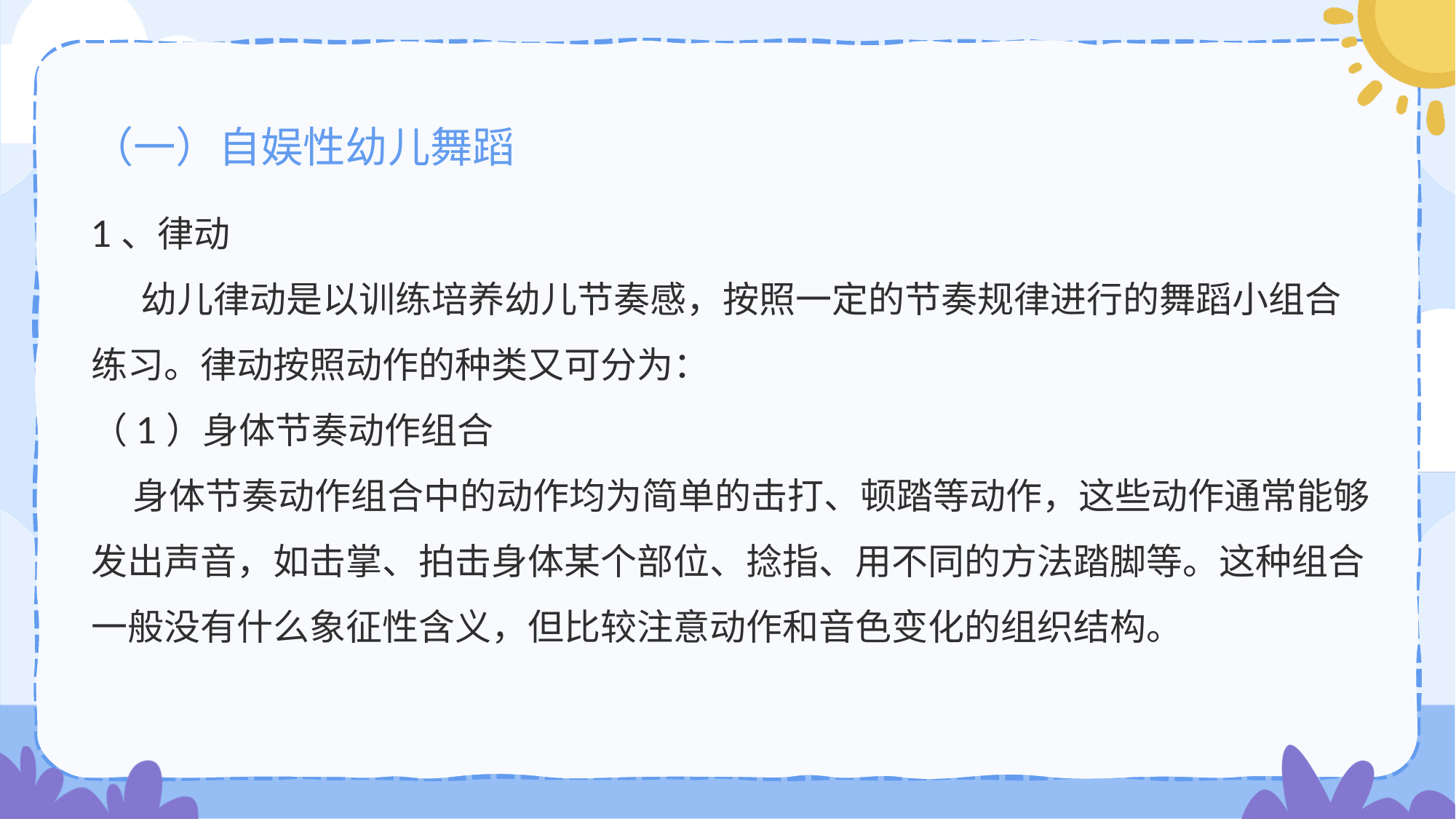

（一）自娱性幼儿舞蹈

1、律动
     幼儿律动是以训练培养幼儿节奏感，按照一定的节奏规律进行的舞蹈小组合练习。律动按照动作的种类又可分为：
（1）身体节奏动作组合
    身体节奏动作组合中的动作均为简单的击打、顿踏等动作，这些动作通常能够发出声音，如击掌、拍击身体某个部位、捻指、用不同的方法踏脚等。这种组合一般没有什么象征性含义，但比较注意动作和音色变化的组织结构。